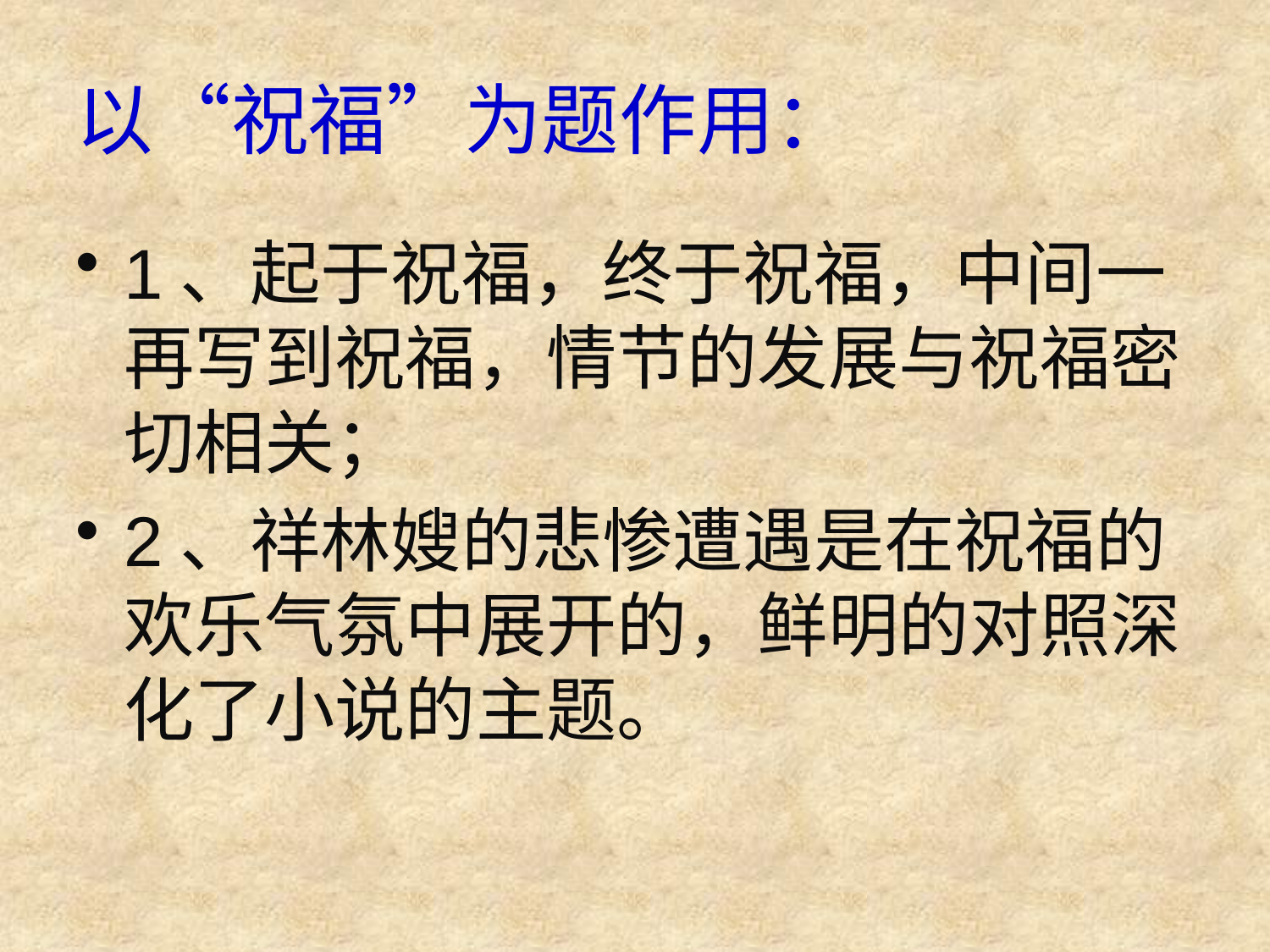

# 以“祝福”为题作用：
1、起于祝福，终于祝福，中间一再写到祝福，情节的发展与祝福密切相关；
2、祥林嫂的悲惨遭遇是在祝福的欢乐气氛中展开的，鲜明的对照深化了小说的主题。